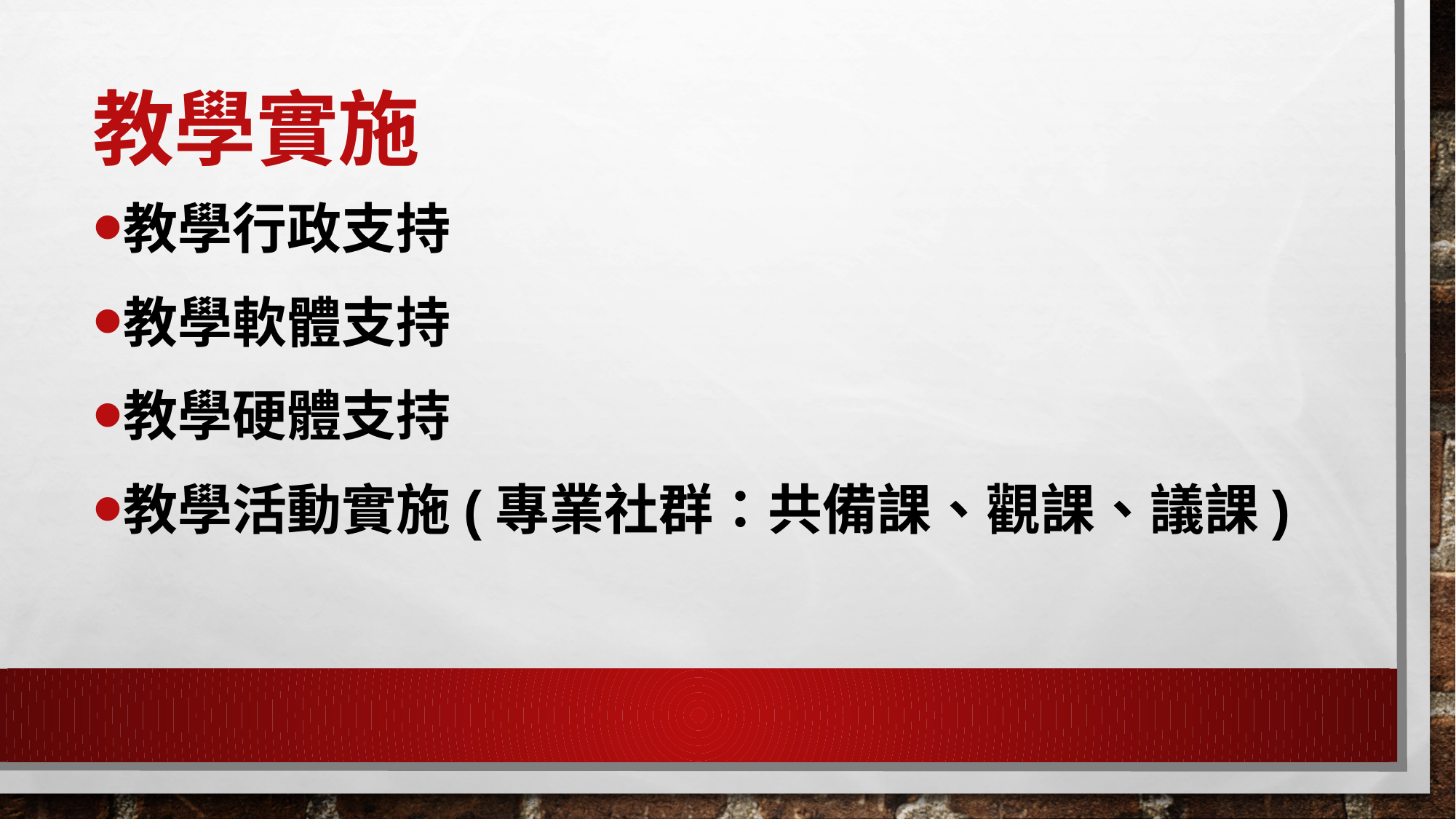

# 教學實施
教學行政支持
教學軟體支持
教學硬體支持
教學活動實施(專業社群：共備課、觀課、議課)